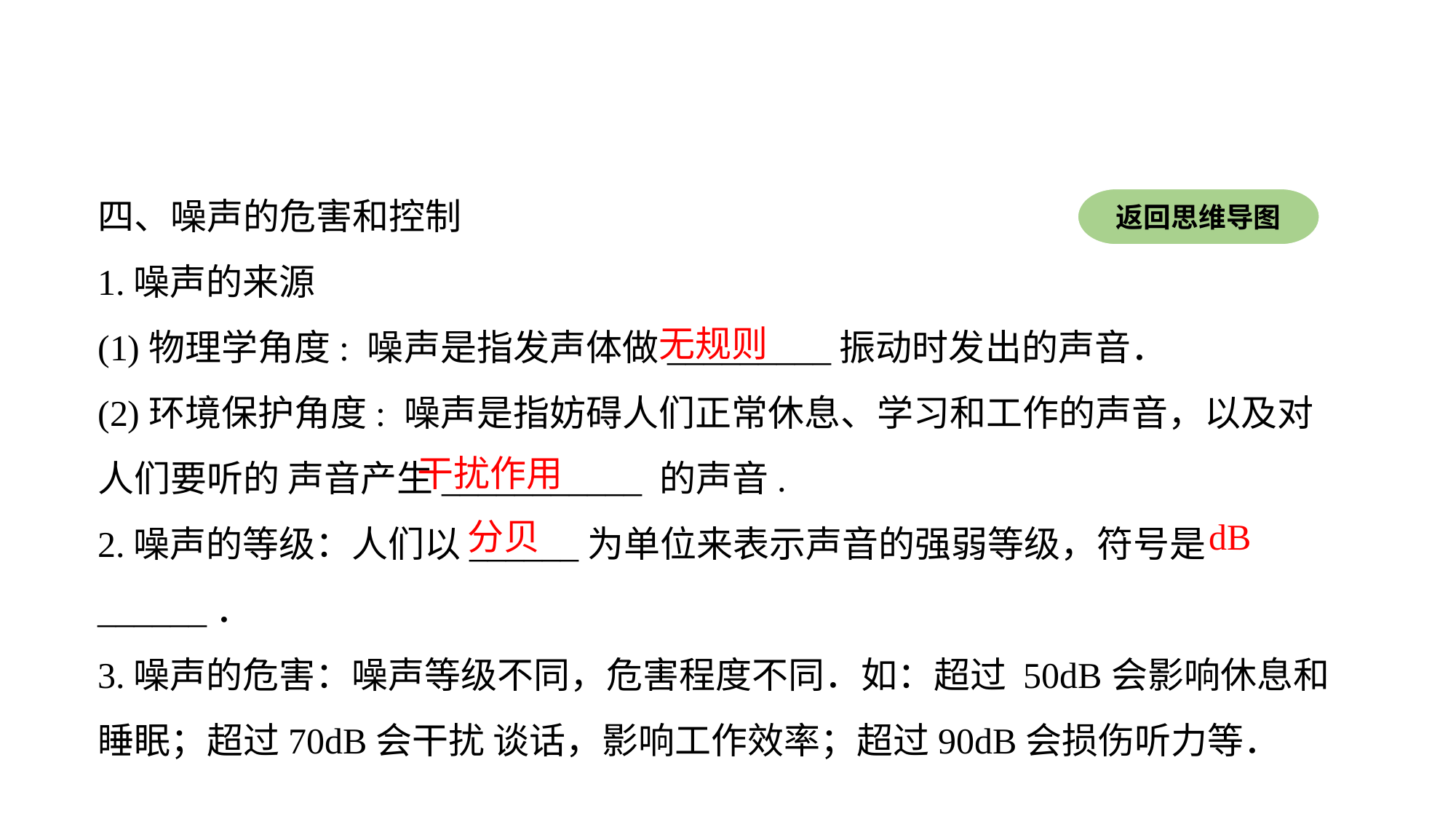

四、噪声的危害和控制
1.噪声的来源
(1)物理学角度: 噪声是指发声体做_________振动时发出的声音．
(2)环境保护角度: 噪声是指妨碍人们正常休息、学习和工作的声音，以及对人们要听的 声音产生___________ 的声音.
2.噪声的等级：人们以______为单位来表示声音的强弱等级，符号是______．
3.噪声的危害：噪声等级不同，危害程度不同．如：超过 50dB会影响休息和睡眠；超过70dB会干扰 谈话，影响工作效率；超过90dB会损伤听力等．
返回思维导图
无规则
干扰作用
分贝
dB